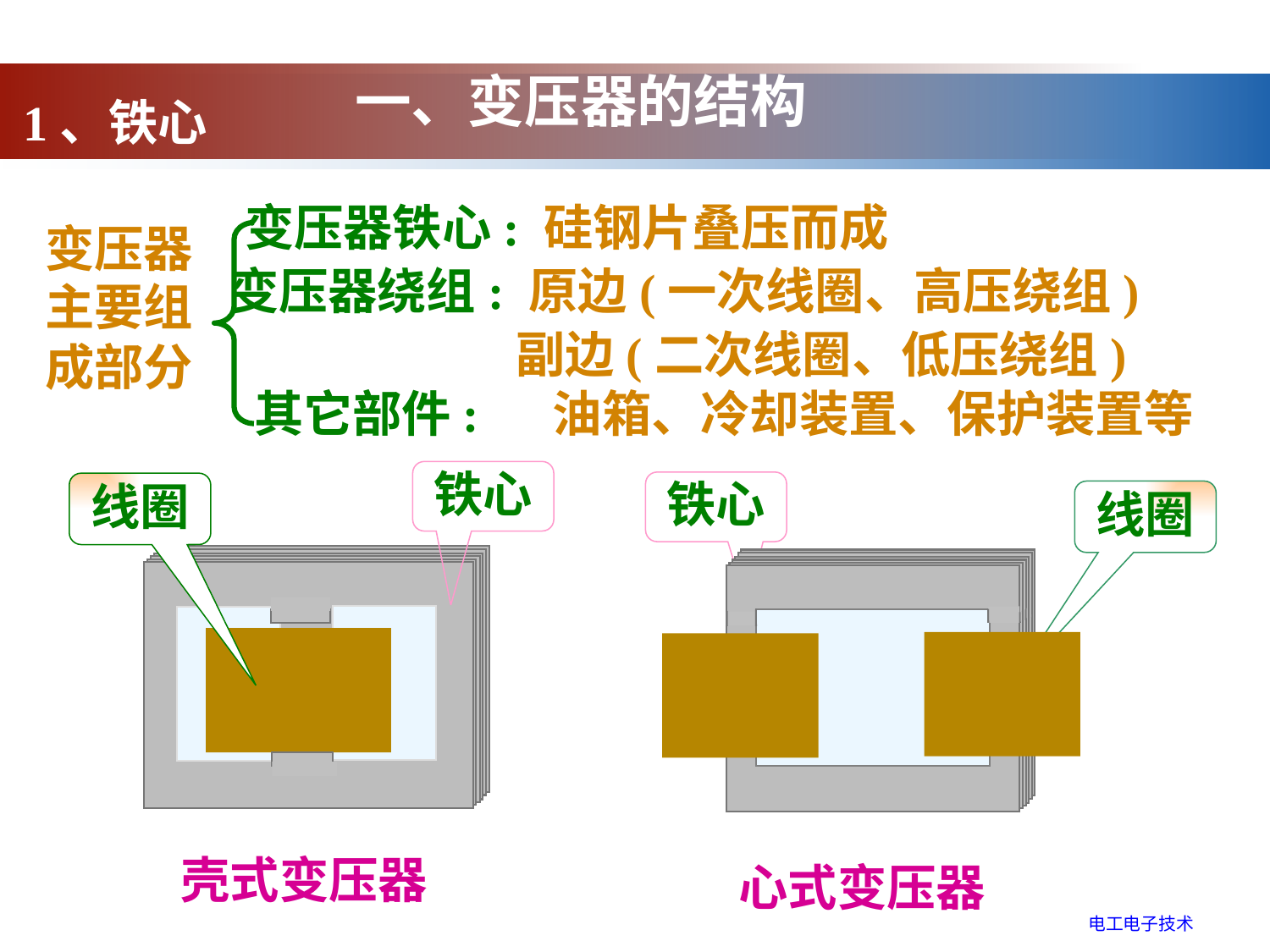

一、变压器的结构
1、铁心
变压器铁心: 硅钢片叠压而成
变压器主要组成部分

变压器绕组: 原边(一次线圈、高压绕组)
副边(二次线圈、低压绕组)
其它部件:     油箱、冷却装置、保护装置等
铁心
铁心
线圈
线圈

壳式变压器
心式变压器
电工电子技术